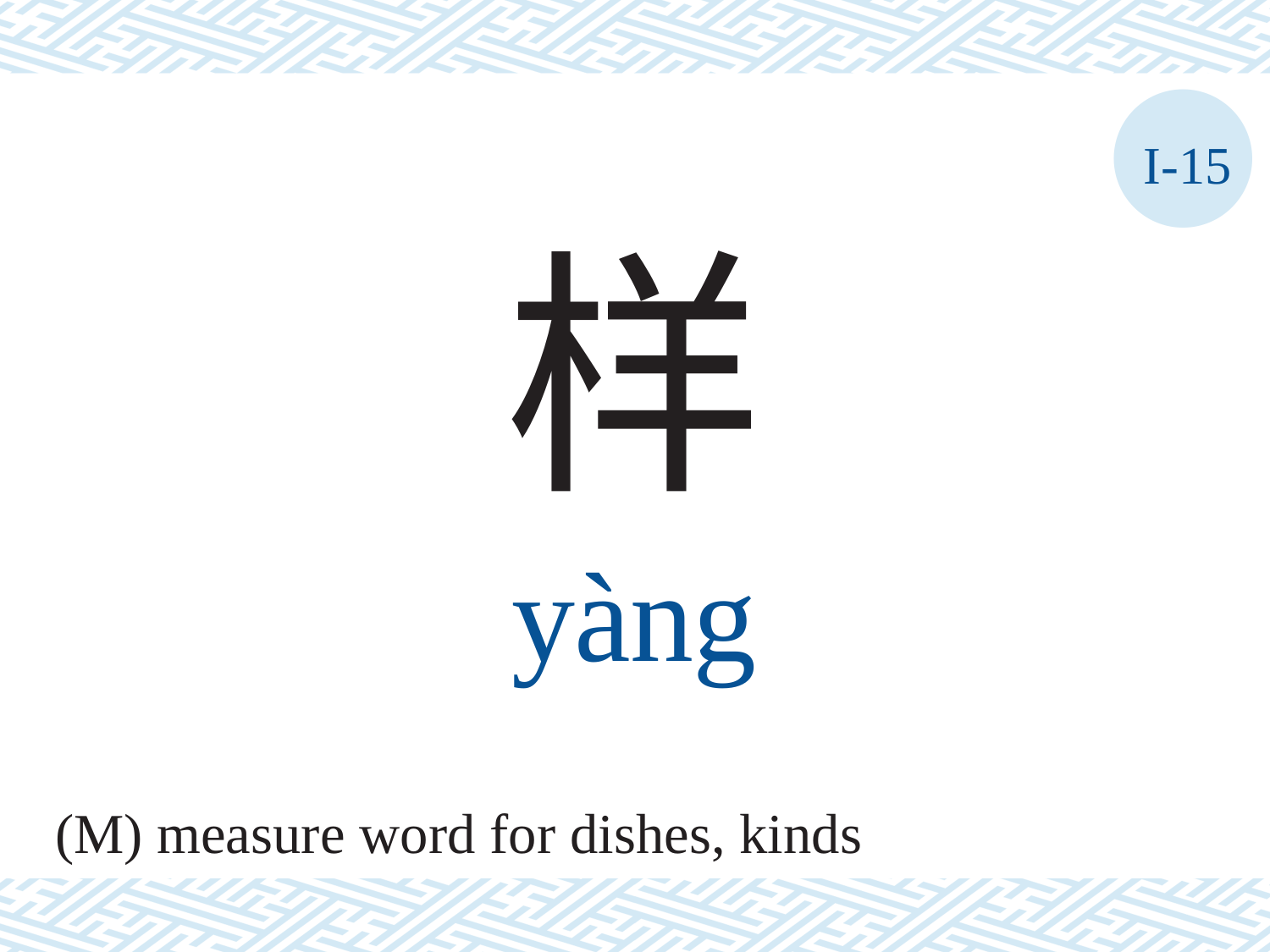

I-15
样
yàng
(M) measure word for dishes, kinds